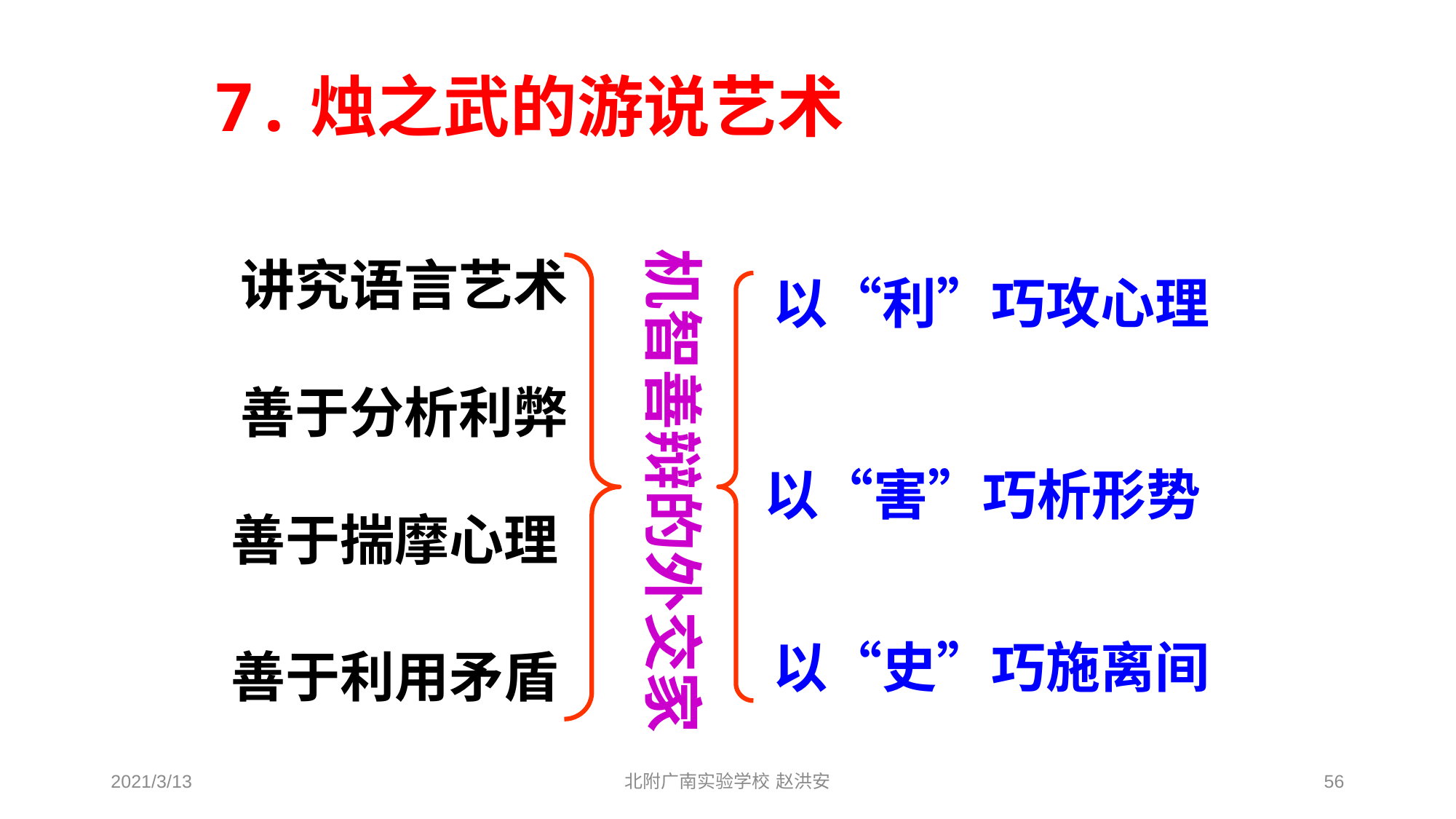

7.烛之武的游说艺术
机智善辩的外交家
讲究语言艺术

以“利”巧攻心理

善于分析利弊
以“害”巧析形势
善于揣摩心理
以“史”巧施离间
善于利用矛盾
2021/3/13
北附广南实验学校 赵洪安
56